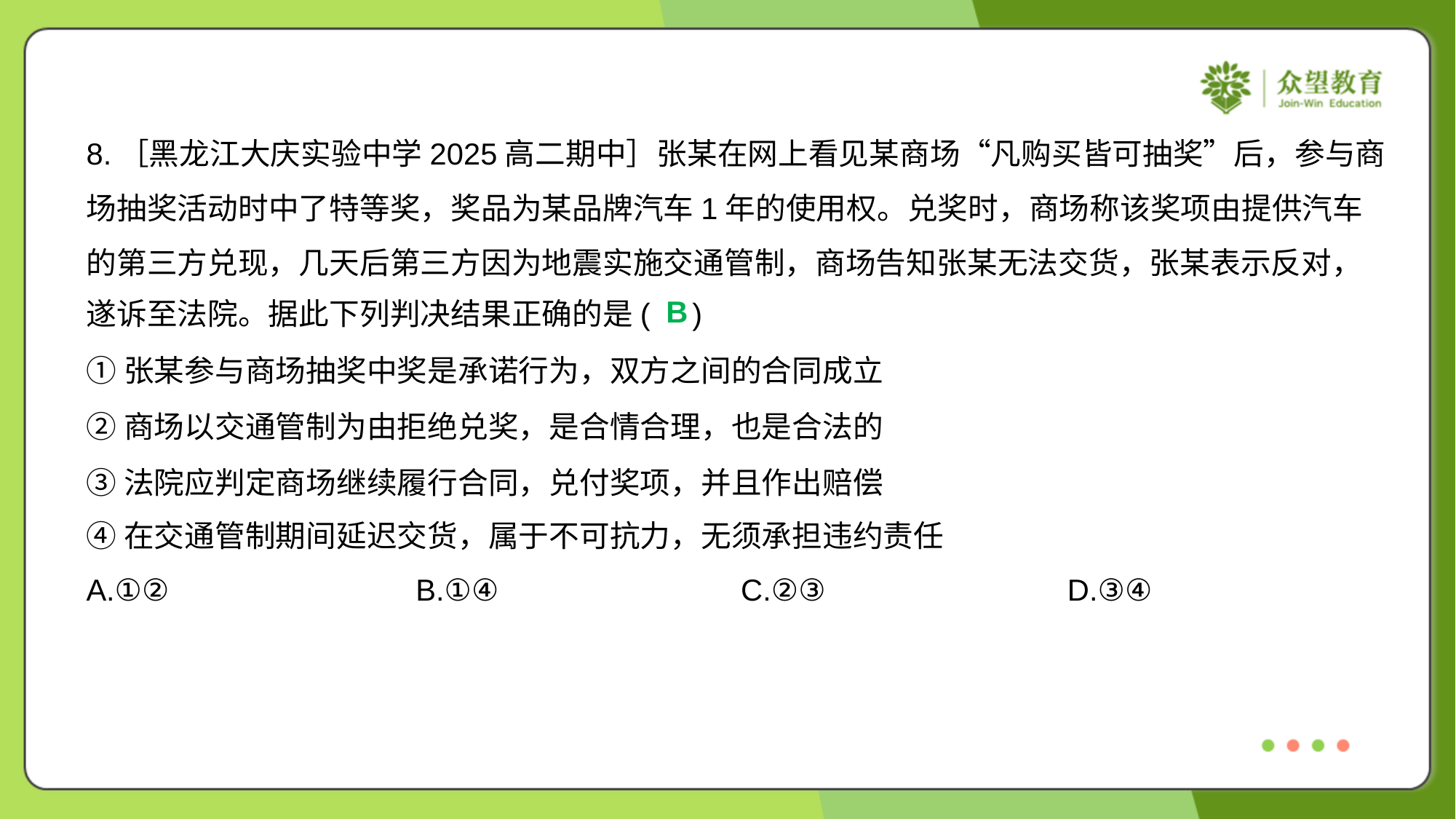

8.［黑龙江大庆实验中学2025高二期中］张某在网上看见某商场“凡购买皆可抽奖”后，参与商
场抽奖活动时中了特等奖，奖品为某品牌汽车1年的使用权。兑奖时，商场称该奖项由提供汽车
的第三方兑现，几天后第三方因为地震实施交通管制，商场告知张某无法交货，张某表示反对，
遂诉至法院。据此下列判决结果正确的是(     )
B
①张某参与商场抽奖中奖是承诺行为，双方之间的合同成立
②商场以交通管制为由拒绝兑奖，是合情合理，也是合法的
③法院应判定商场继续履行合同，兑付奖项，并且作出赔偿
④在交通管制期间延迟交货，属于不可抗力，无须承担违约责任
A.①②	B.①④	C.②③	D.③④